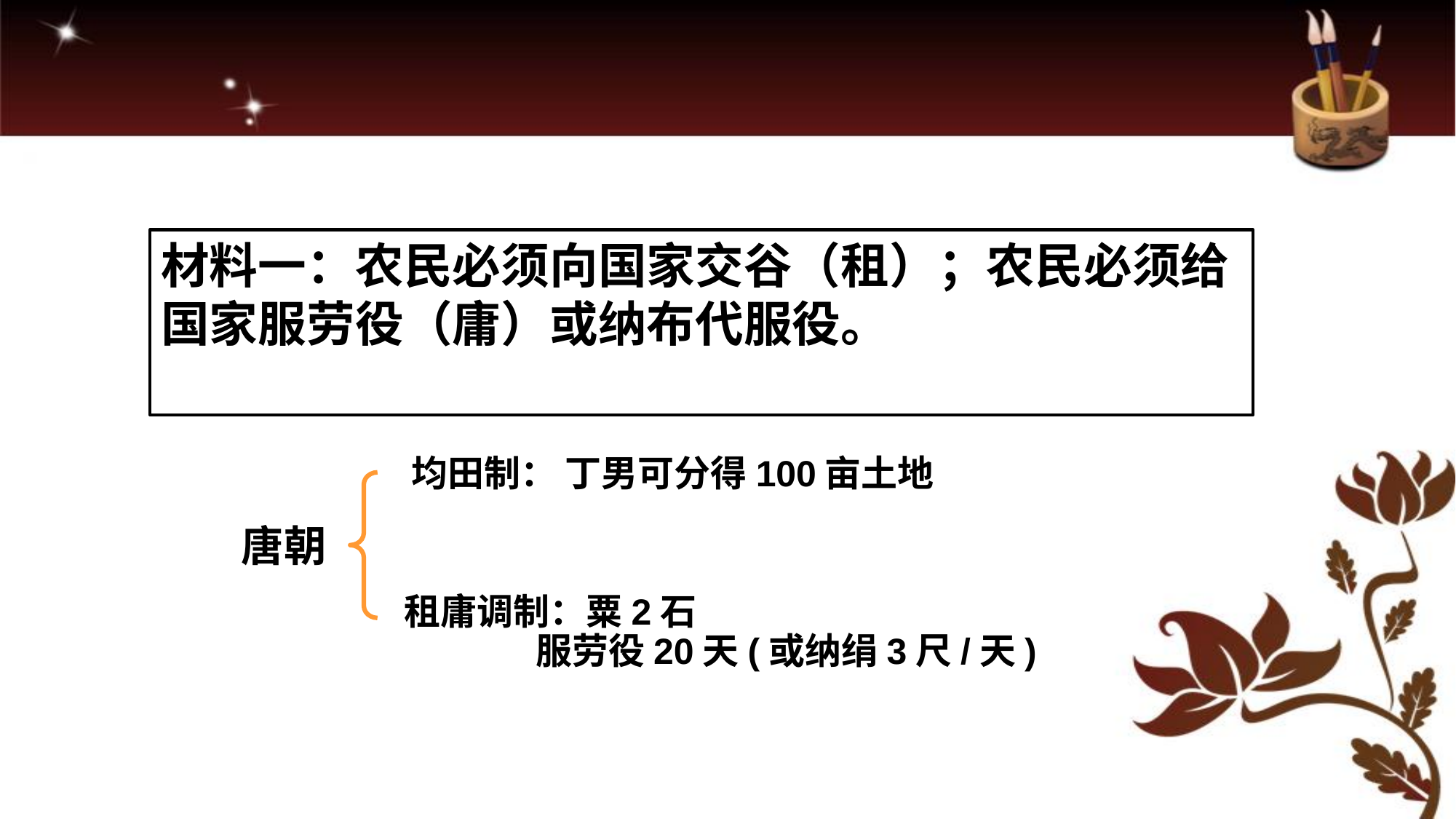

材料一：农民必须向国家交谷（租）；农民必须给国家服劳役（庸）或纳布代服役。

均田制： 丁男可分得100亩土地

唐朝
租庸调制：粟2石
               服劳役20天(或纳绢3尺/天)